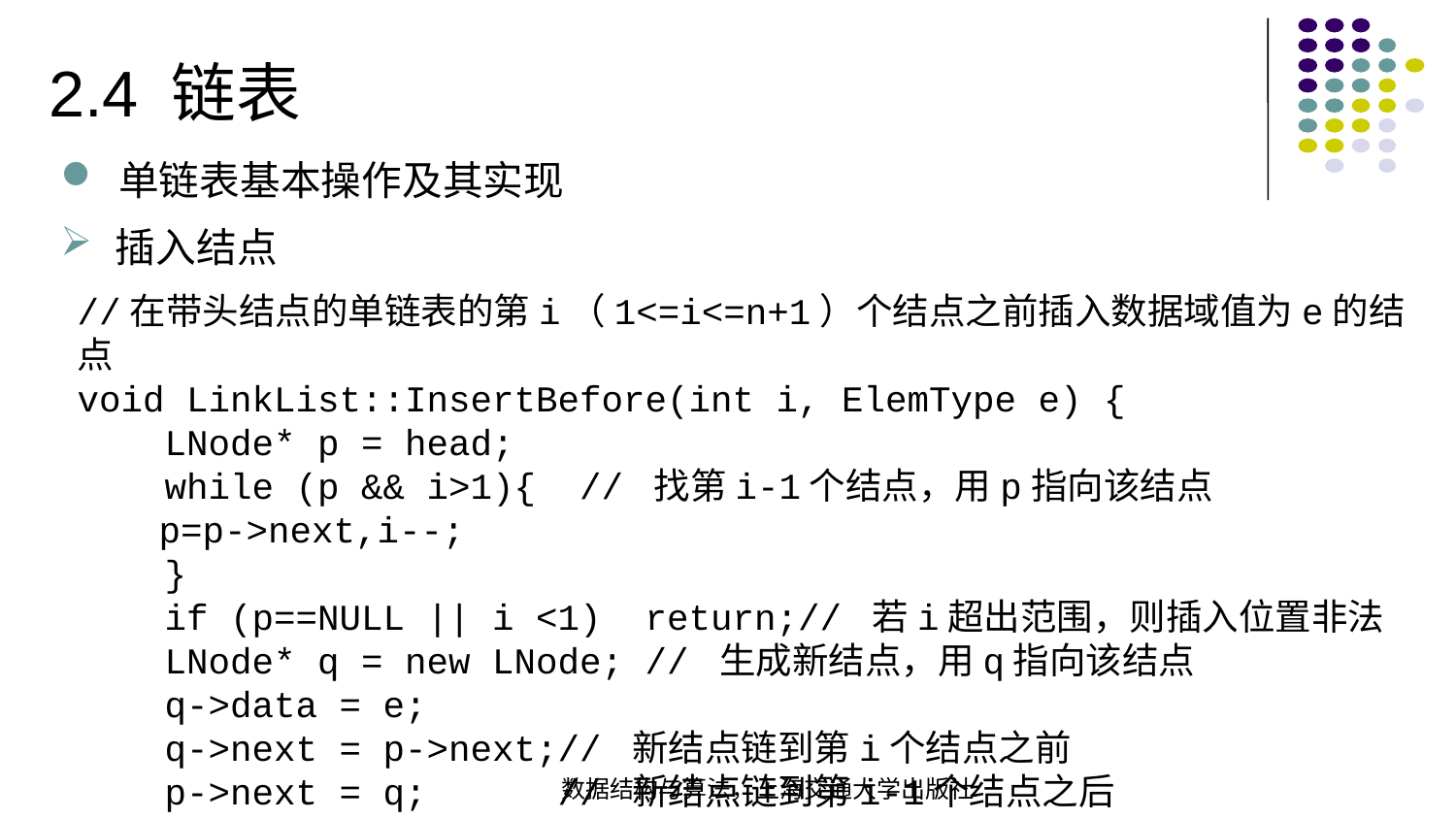

2.4 链表
单链表基本操作及其实现
插入结点
//在带头结点的单链表的第i（1<=i<=n+1）个结点之前插入数据域值为e的结点void LinkList::InsertBefore(int i, ElemType e) {    LNode* p = head;     while (p && i>1){  // 找第i-1个结点，用p指向该结点         p=p->next,i--;     }    if (p==NULL || i <1)  return;// 若i超出范围，则插入位置非法     LNode* q = new LNode; // 生成新结点，用q指向该结点    q->data = e;     q->next = p->next;// 新结点链到第i个结点之前    p->next = q;      // 新结点链到第i-1个结点之后
}